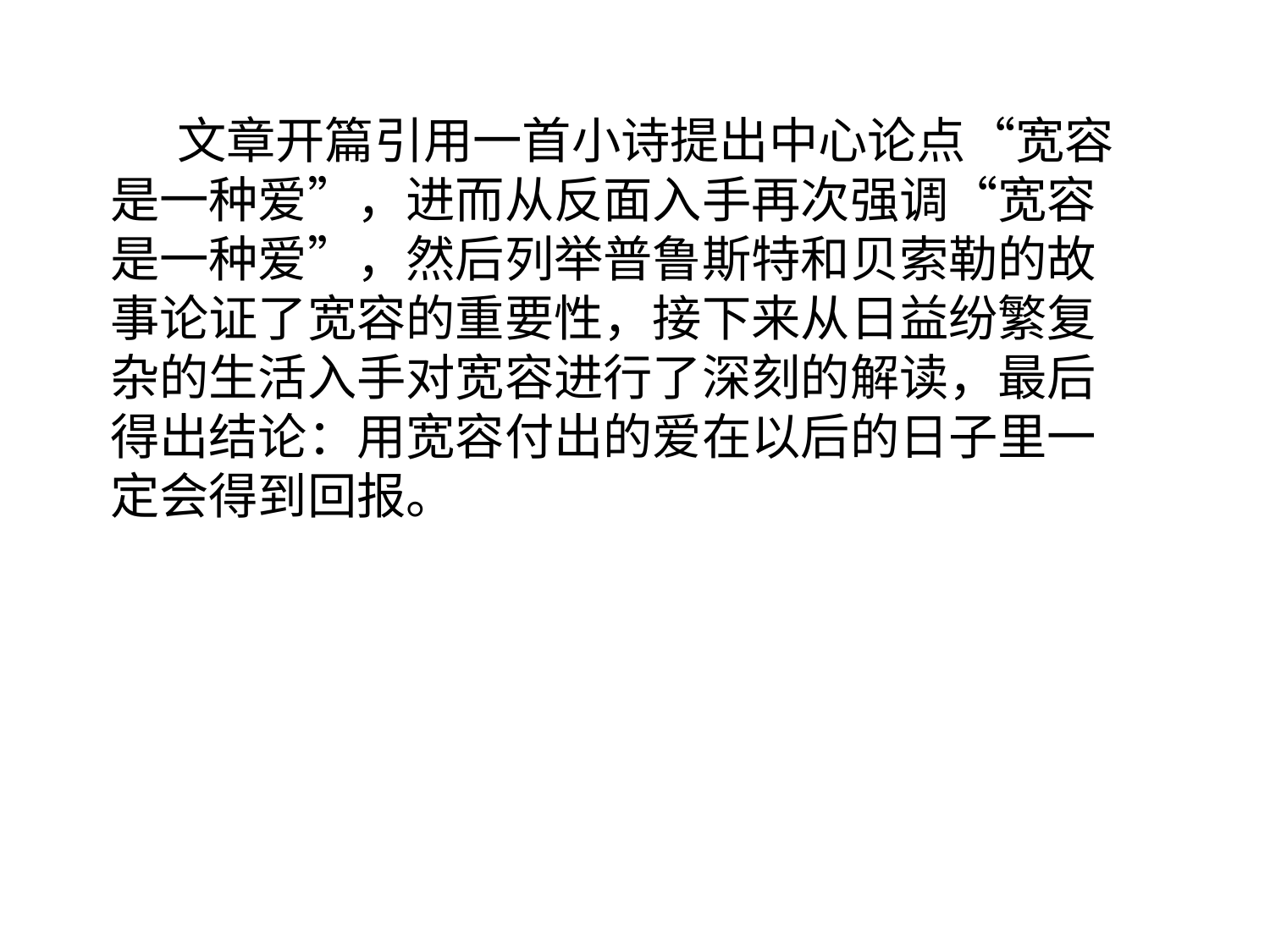

文章开篇引用一首小诗提出中心论点“宽容是一种爱”，进而从反面入手再次强调“宽容是一种爱”，然后列举普鲁斯特和贝索勒的故事论证了宽容的重要性，接下来从日益纷繁复杂的生活入手对宽容进行了深刻的解读，最后得出结论：用宽容付出的爱在以后的日子里一定会得到回报。